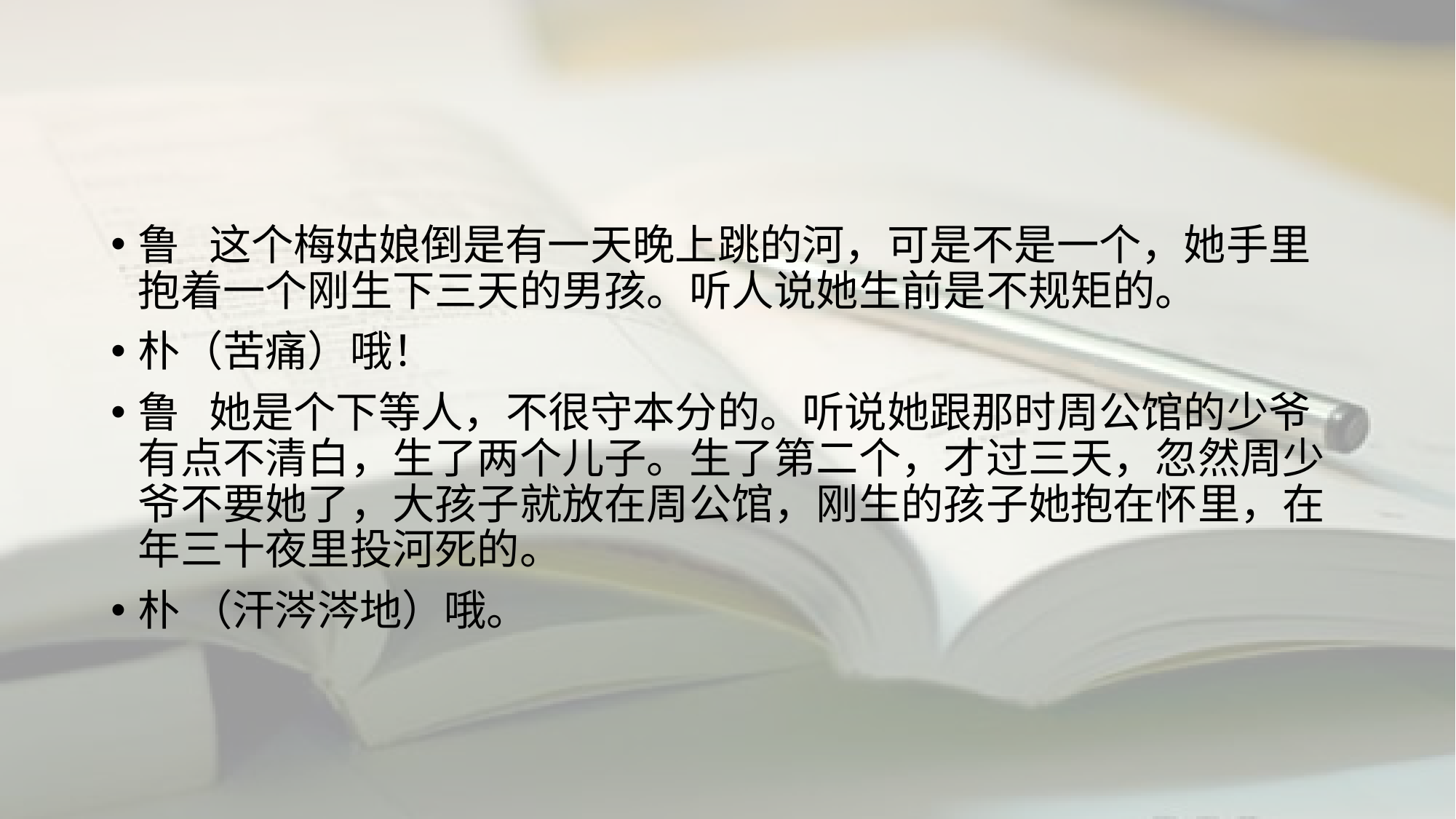

鲁   这个梅姑娘倒是有一天晚上跳的河，可是不是一个，她手里抱着一个刚生下三天的男孩。听人说她生前是不规矩的。
朴（苦痛）哦！
鲁   她是个下等人，不很守本分的。听说她跟那时周公馆的少爷有点不清白，生了两个儿子。生了第二个，才过三天，忽然周少爷不要她了，大孩子就放在周公馆，刚生的孩子她抱在怀里，在年三十夜里投河死的。
朴 （汗涔涔地）哦。